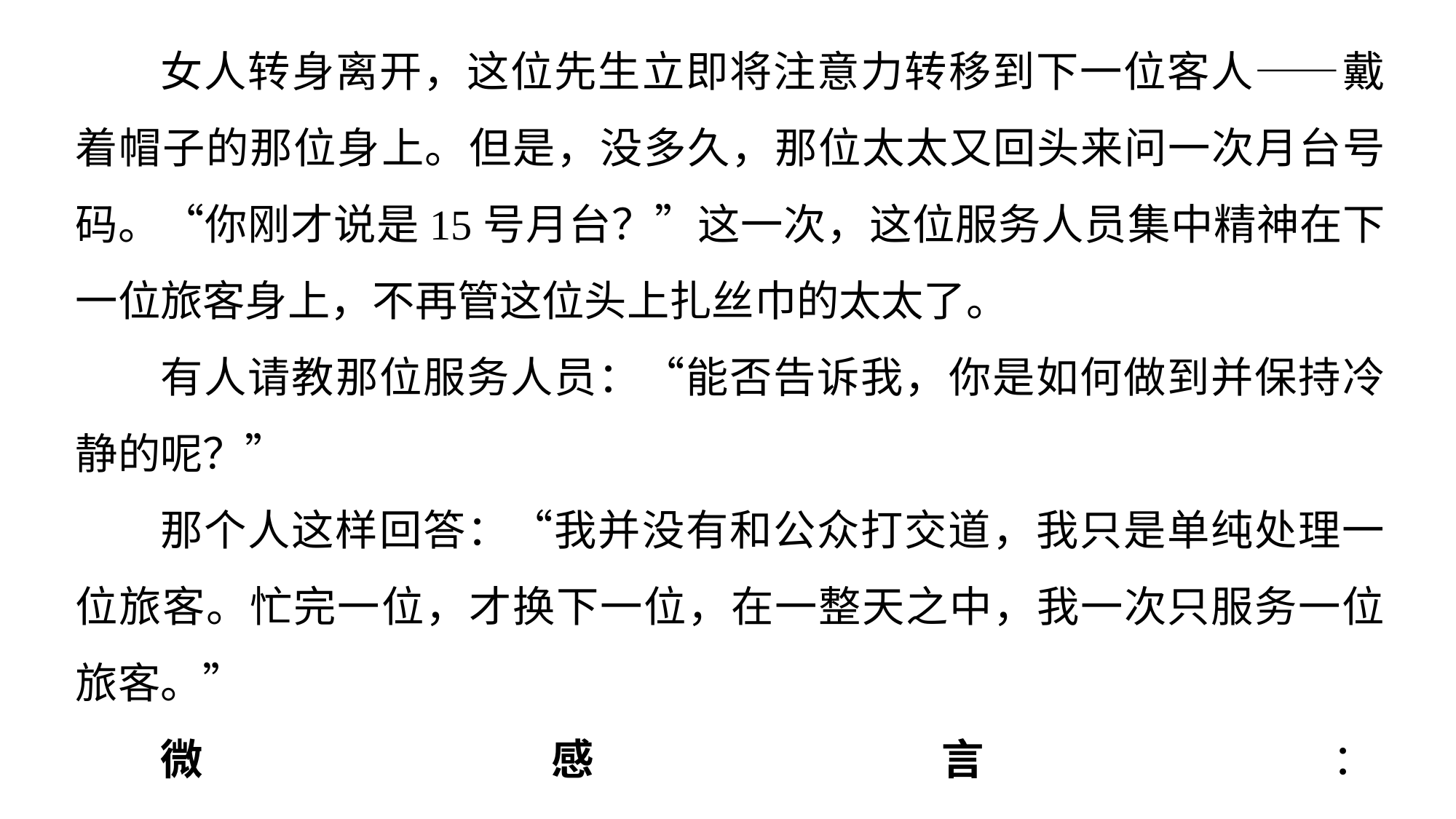

女人转身离开，这位先生立即将注意力转移到下一位客人——戴着帽子的那位身上。但是，没多久，那位太太又回头来问一次月台号码。“你刚才说是15号月台？”这一次，这位服务人员集中精神在下一位旅客身上，不再管这位头上扎丝巾的太太了。
有人请教那位服务人员：“能否告诉我，你是如何做到并保持冷静的呢？”
那个人这样回答：“我并没有和公众打交道，我只是单纯处理一位旅客。忙完一位，才换下一位，在一整天之中，我一次只服务一位旅客。”
微感言：_____________________________________________________